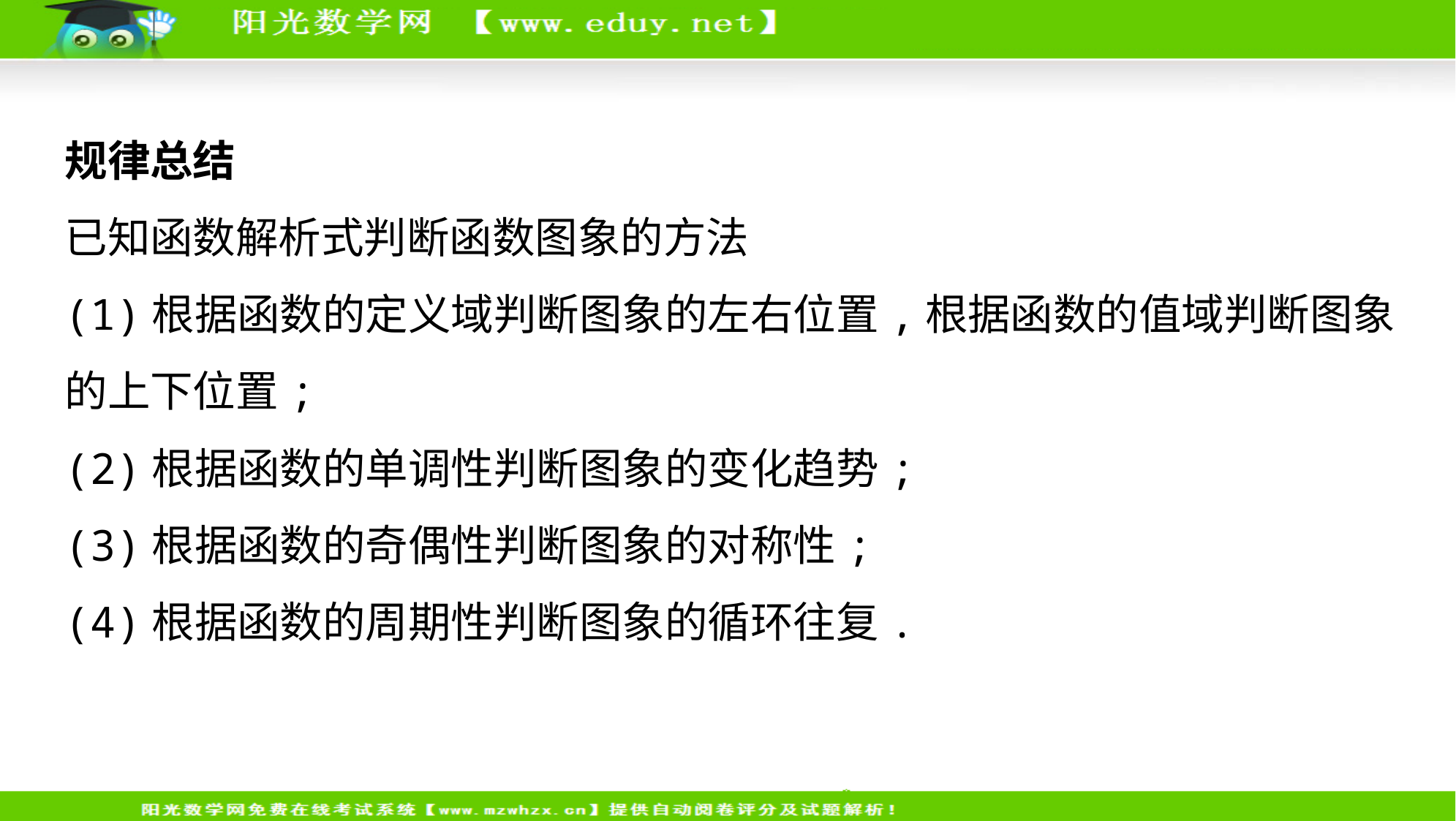

规律总结
已知函数解析式判断函数图象的方法
(1)根据函数的定义域判断图象的左右位置,根据函数的值域判断图象
的上下位置;
(2)根据函数的单调性判断图象的变化趋势;
(3)根据函数的奇偶性判断图象的对称性;
(4)根据函数的周期性判断图象的循环往复.